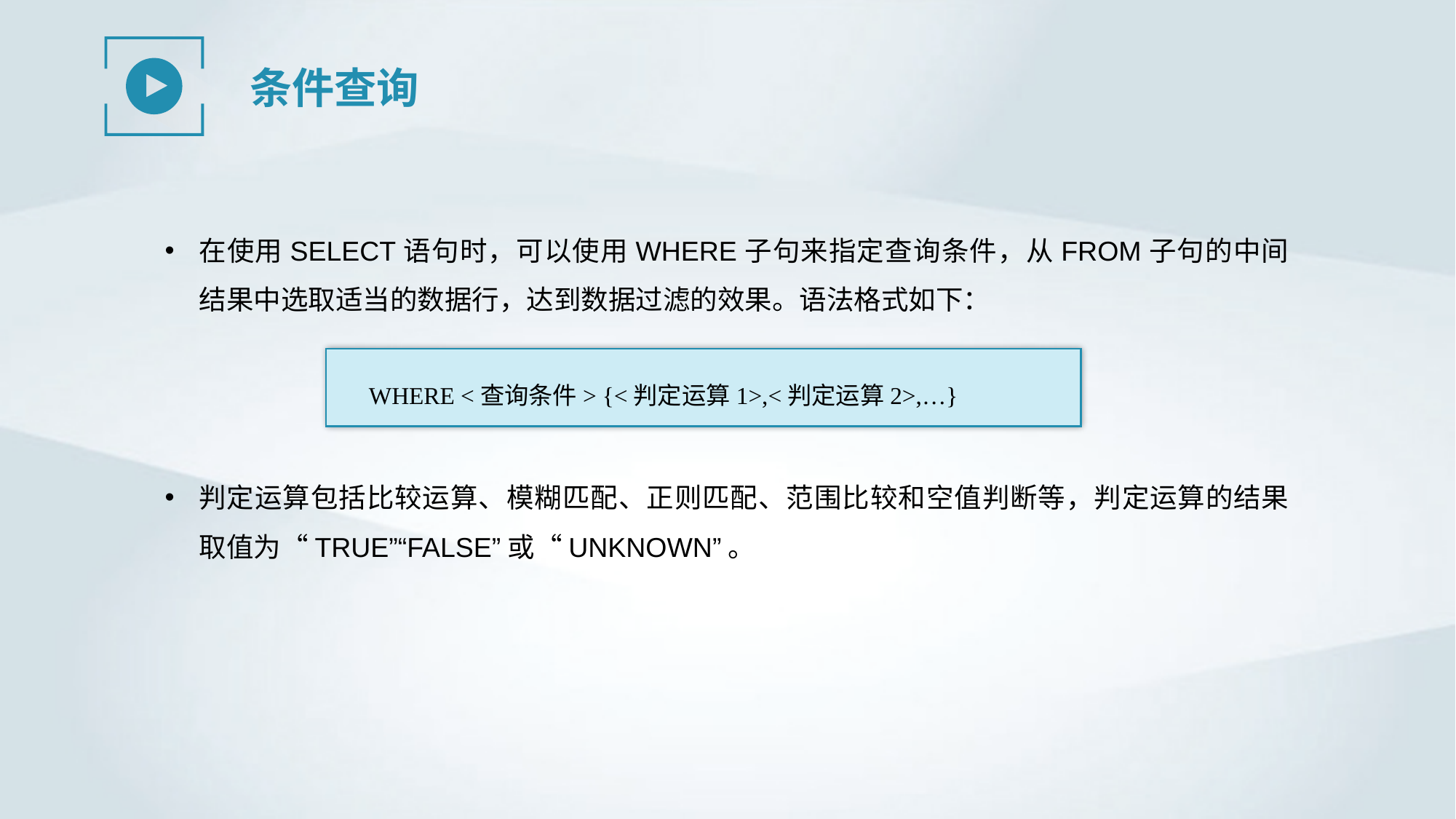

条件查询
在使用SELECT语句时，可以使用WHERE子句来指定查询条件，从FROM子句的中间结果中选取适当的数据行，达到数据过滤的效果。语法格式如下：
WHERE <查询条件> {<判定运算1>,<判定运算2>,…}

判定运算包括比较运算、模糊匹配、正则匹配、范围比较和空值判断等，判定运算的结果取值为“TRUE”“FALSE”或“UNKNOWN”。